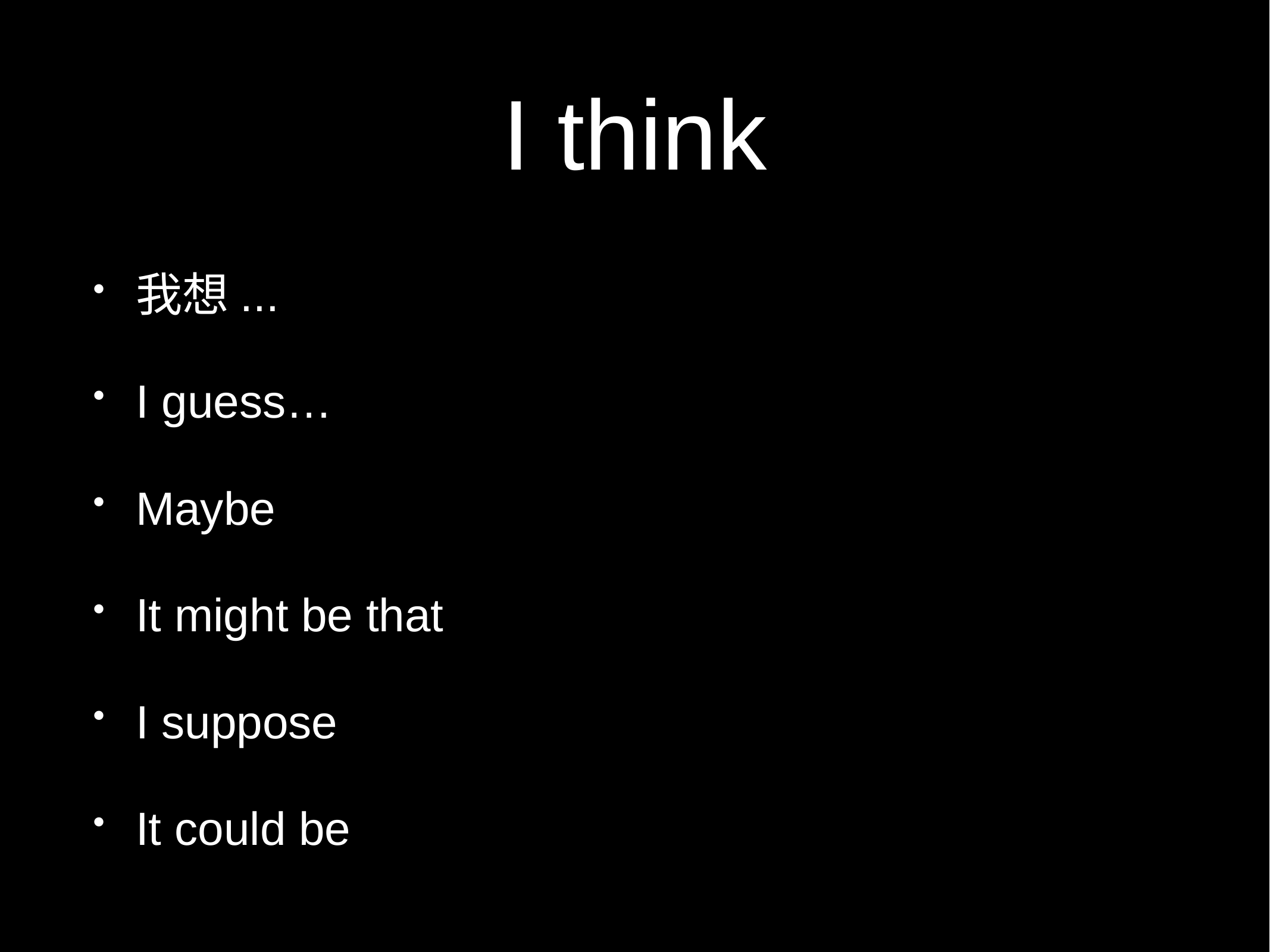

# I think
我想...
I guess…
Maybe
It might be that
I suppose
It could be